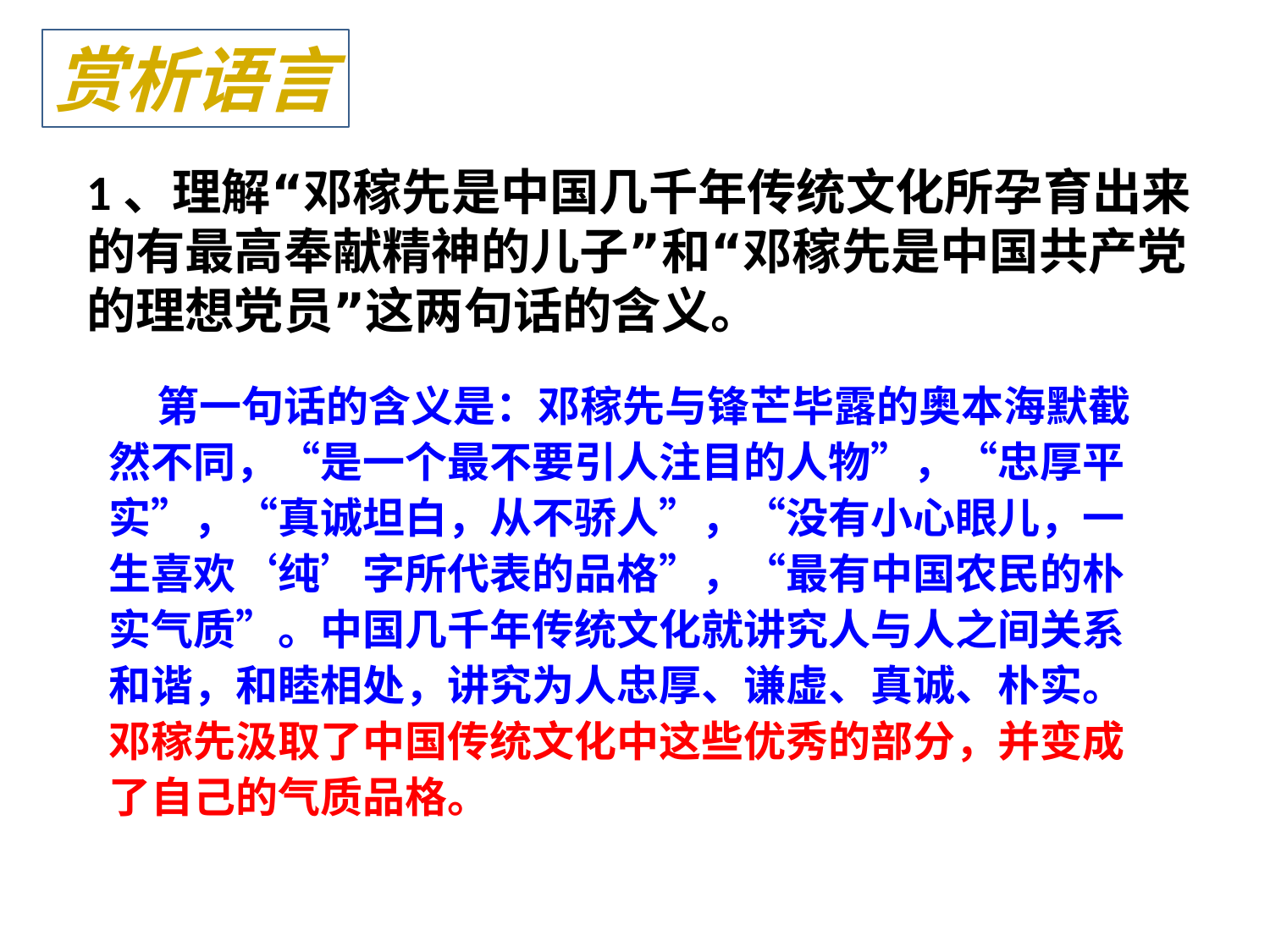

赏析语言
1、理解“邓稼先是中国几千年传统文化所孕育出来的有最高奉献精神的儿子”和“邓稼先是中国共产党的理想党员”这两句话的含义。
    第一句话的含义是：邓稼先与锋芒毕露的奥本海默截然不同，“是一个最不要引人注目的人物”，“忠厚平实”，“真诚坦白，从不骄人”，“没有小心眼儿，一生喜欢‘纯’字所代表的品格”，“最有中国农民的朴实气质”。中国几千年传统文化就讲究人与人之间关系和谐，和睦相处，讲究为人忠厚、谦虚、真诚、朴实。邓稼先汲取了中国传统文化中这些优秀的部分，并变成了自己的气质品格。